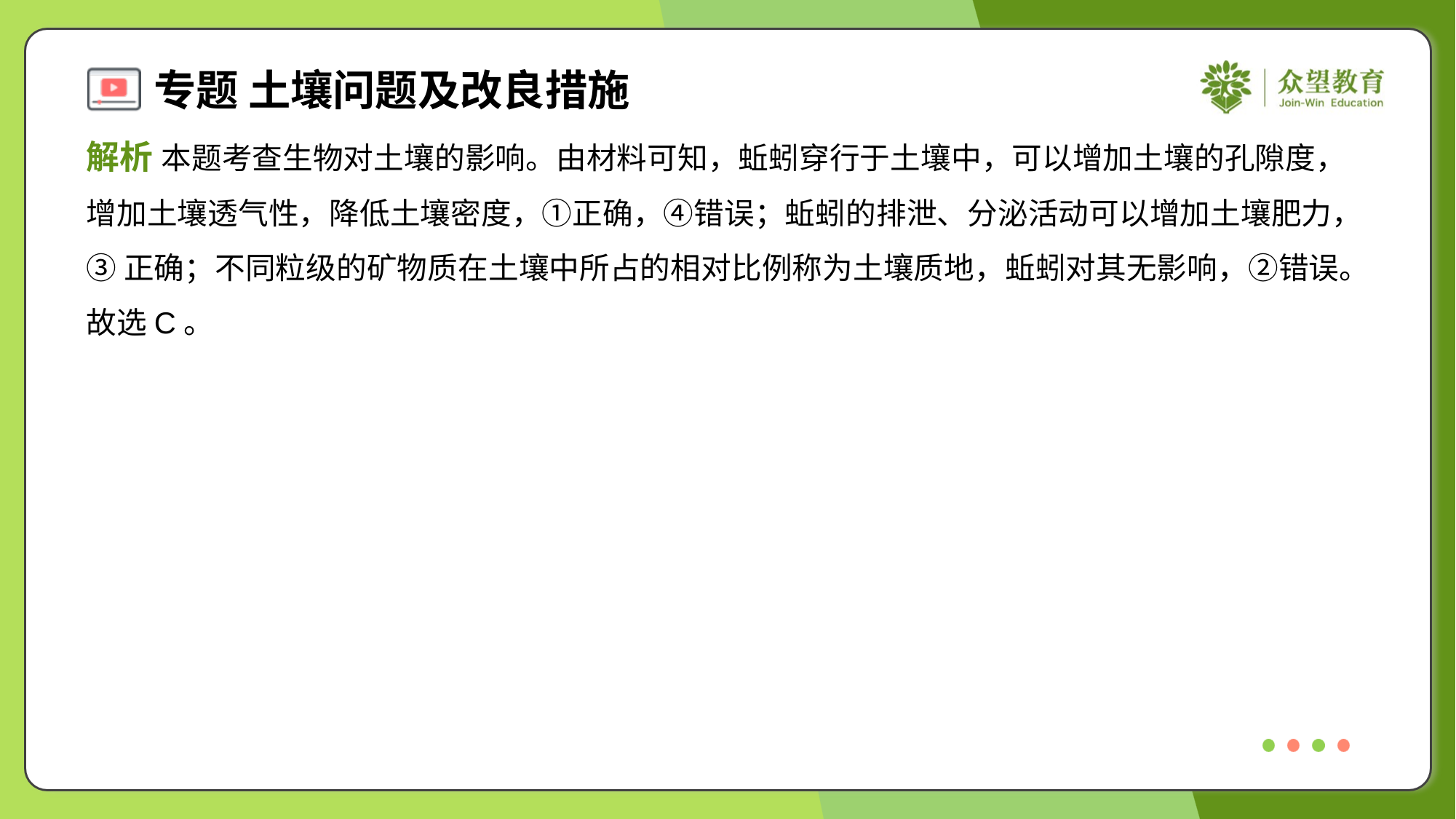

解析 本题考查生物对土壤的影响。由材料可知，蚯蚓穿行于土壤中，可以增加土壤的孔隙度，
增加土壤透气性，降低土壤密度，①正确，④错误；蚯蚓的排泄、分泌活动可以增加土壤肥力，
③正确；不同粒级的矿物质在土壤中所占的相对比例称为土壤质地，蚯蚓对其无影响，②错误。
故选C。